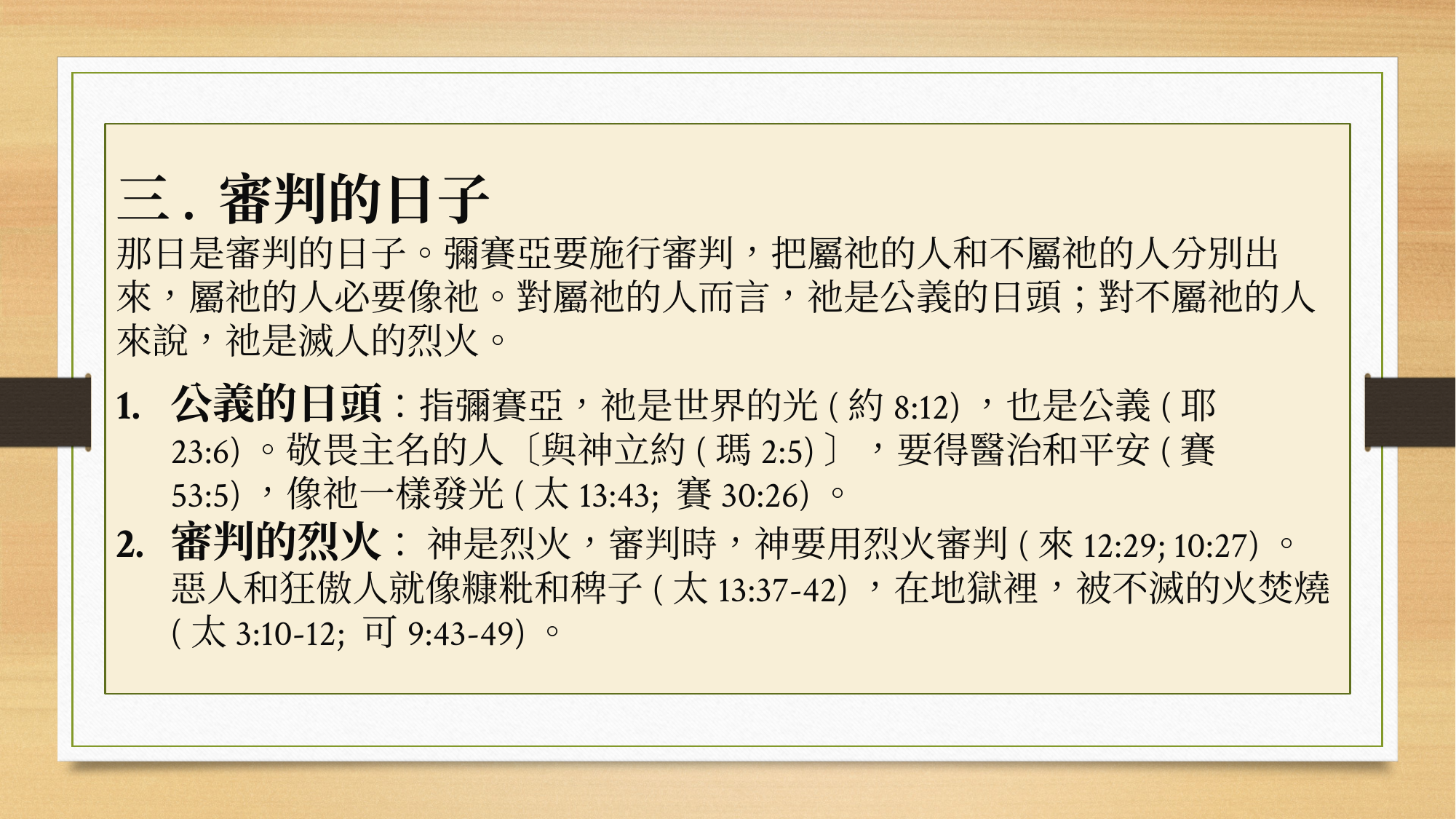

三. 審判的日子
那日是審判的日子。彌賽亞要施行審判，把屬祂的人和不屬祂的人分別出來，屬祂的人必要像祂。對屬祂的人而言，祂是公義的日頭；對不屬祂的人來說，祂是滅人的烈火。

公義的日頭：指彌賽亞，祂是世界的光(約8:12)，也是公義(耶23:6)。敬畏主名的人〔與神立約(瑪2:5)〕，要得醫治和平安(賽53:5)，像祂一樣發光(太13:43; 賽30:26)。
審判的烈火： 神是烈火，審判時，神要用烈火審判(來12:29; 10:27)。惡人和狂傲人就像糠粃和稗子(太13:37-42)，在地獄裡，被不滅的火焚燒(太3:10-12; 可9:43-49)。